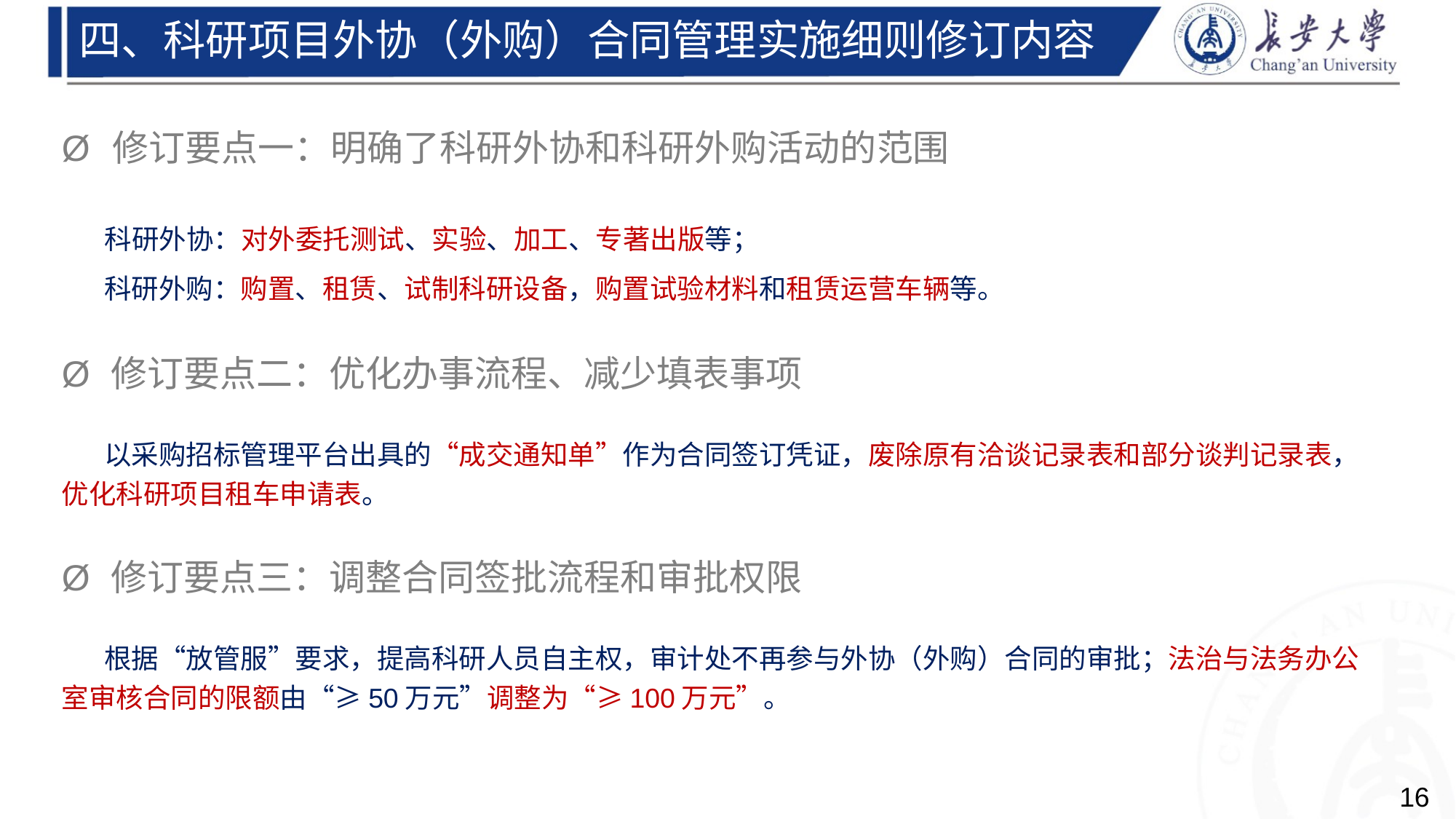

四、科研项目外协（外购）合同管理实施细则修订内容
Ø 修订要点一：明确了科研外协和科研外购活动的范围
科研外协：对外委托测试、实验、加工、专著出版等；
科研外购：购置、租赁、试制科研设备，购置试验材料和租赁运营车辆等。
Ø 修订要点二：优化办事流程、减少填表事项
以采购招标管理平台出具的“成交通知单”作为合同签订凭证，废除原有洽谈记录表和部分谈判记录表，
优化科研项目租车申请表。
Ø 修订要点三：调整合同签批流程和审批权限
根据“放管服”要求，提高科研人员自主权，审计处不再参与外协（外购）合同的审批；法治与法务办公
室审核合同的限额由“≥50万元”调整为“≥100万元”。
16